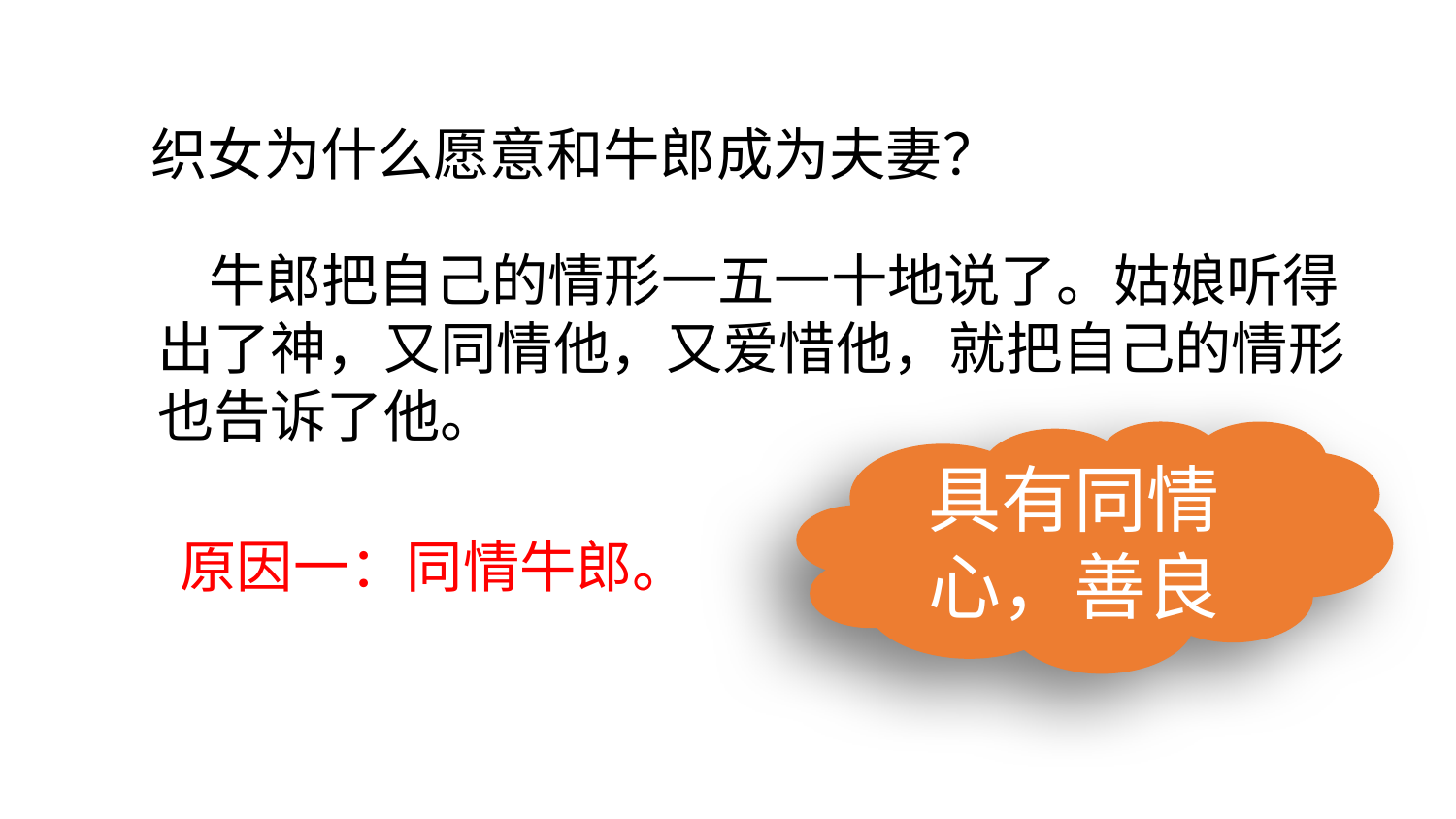

织女为什么愿意和牛郎成为夫妻？
   牛郎把自己的情形一五一十地说了。姑娘听得出了神，又同情他，又爱惜他，就把自己的情形也告诉了他。
具有同情心，善良
原因一：同情牛郎。